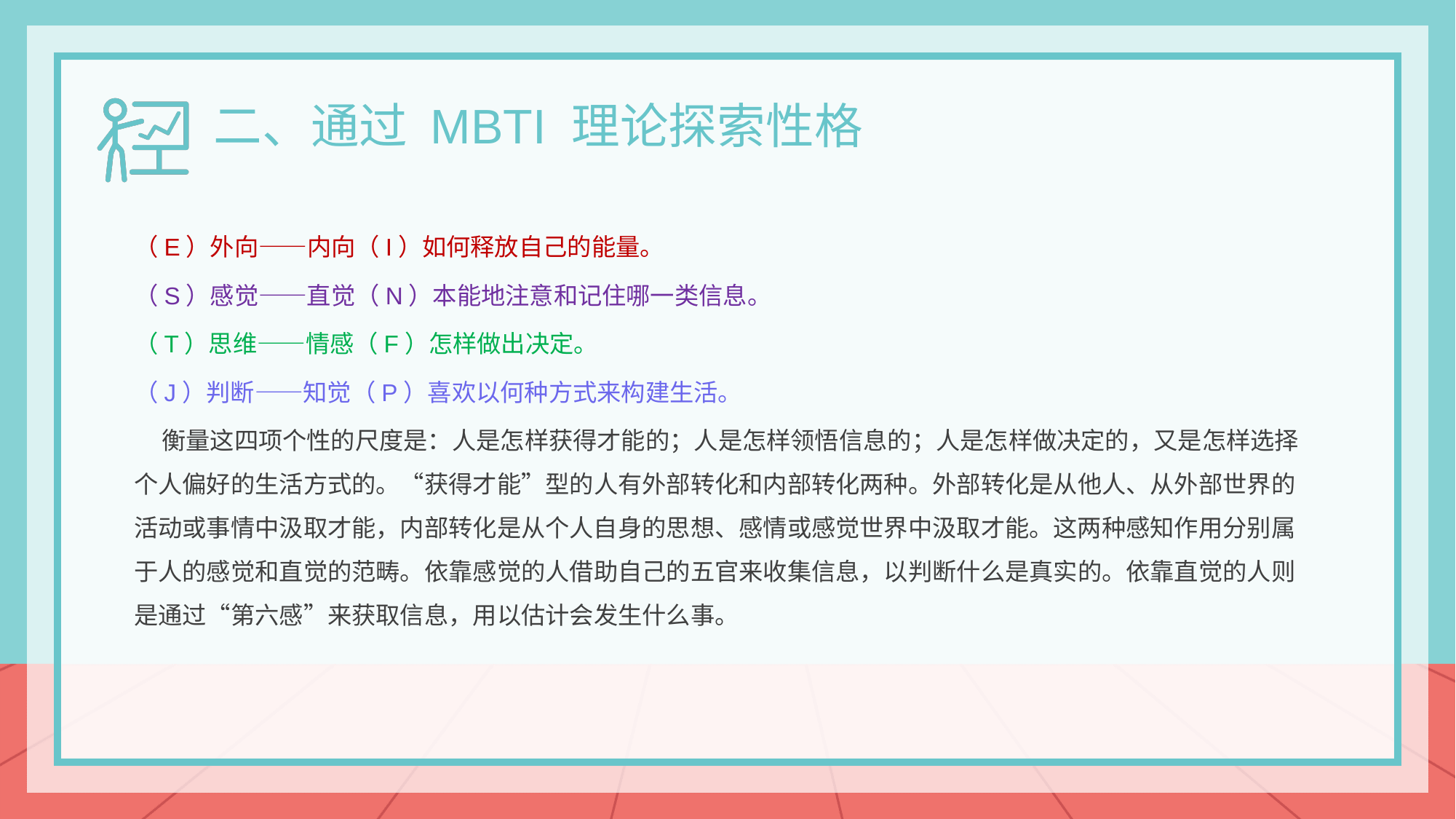

二、通过 MBTI 理论探索性格
（E）外向——内向（I）如何释放自己的能量。
（S）感觉——直觉（N）本能地注意和记住哪一类信息。
（T）思维——情感（F）怎样做出决定。
（J）判断——知觉（P）喜欢以何种方式来构建生活。
    衡量这四项个性的尺度是：人是怎样获得才能的；人是怎样领悟信息的；人是怎样做决定的，又是怎样选择个人偏好的生活方式的。“获得才能”型的人有外部转化和内部转化两种。外部转化是从他人、从外部世界的活动或事情中汲取才能，内部转化是从个人自身的思想、感情或感觉世界中汲取才能。这两种感知作用分别属于人的感觉和直觉的范畴。依靠感觉的人借助自己的五官来收集信息，以判断什么是真实的。依靠直觉的人则是通过“第六感”来获取信息，用以估计会发生什么事。